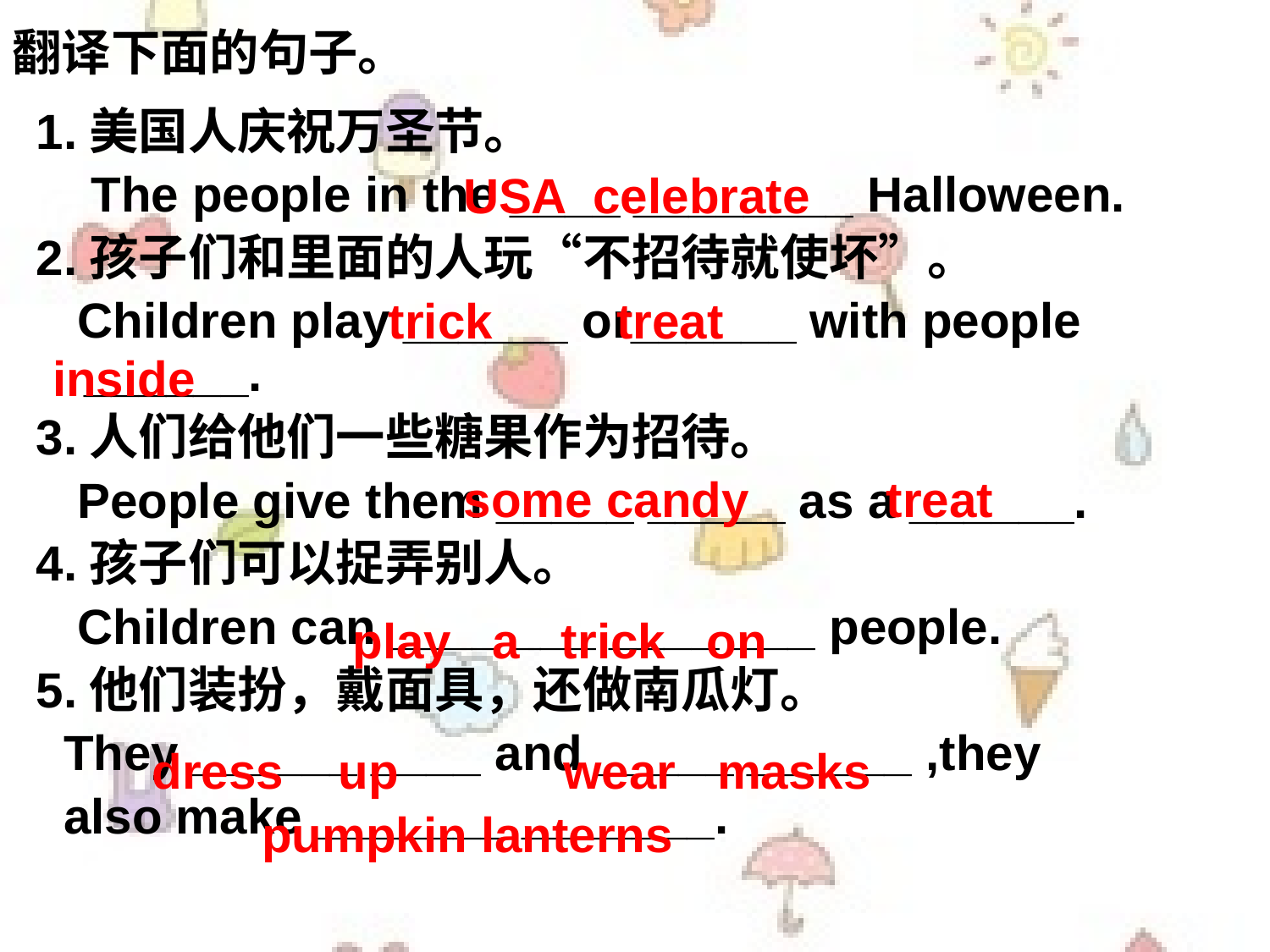

翻译下面的句子。
1.美国人庆祝万圣节。
    The people in the ____ ________ Halloween.
2.孩子们和里面的人玩“不招待就使坏”。
   Children play ______ or______ with people ______.
3.人们给他们一些糖果作为招待。
   People give them _____ _____ as a ______.
4.孩子们可以捉弄别人。
   Children can ____ ___ ____ ___ people.
5.他们装扮，戴面具，还做南瓜灯。
  They ______ ____ and _____ ______ ,they
  also make _______ _______.
USA  celebrate
trick         treat
inside
some candy          treat
play   a   trick   on
dress    up            wear   masks
        pumpkin lanterns